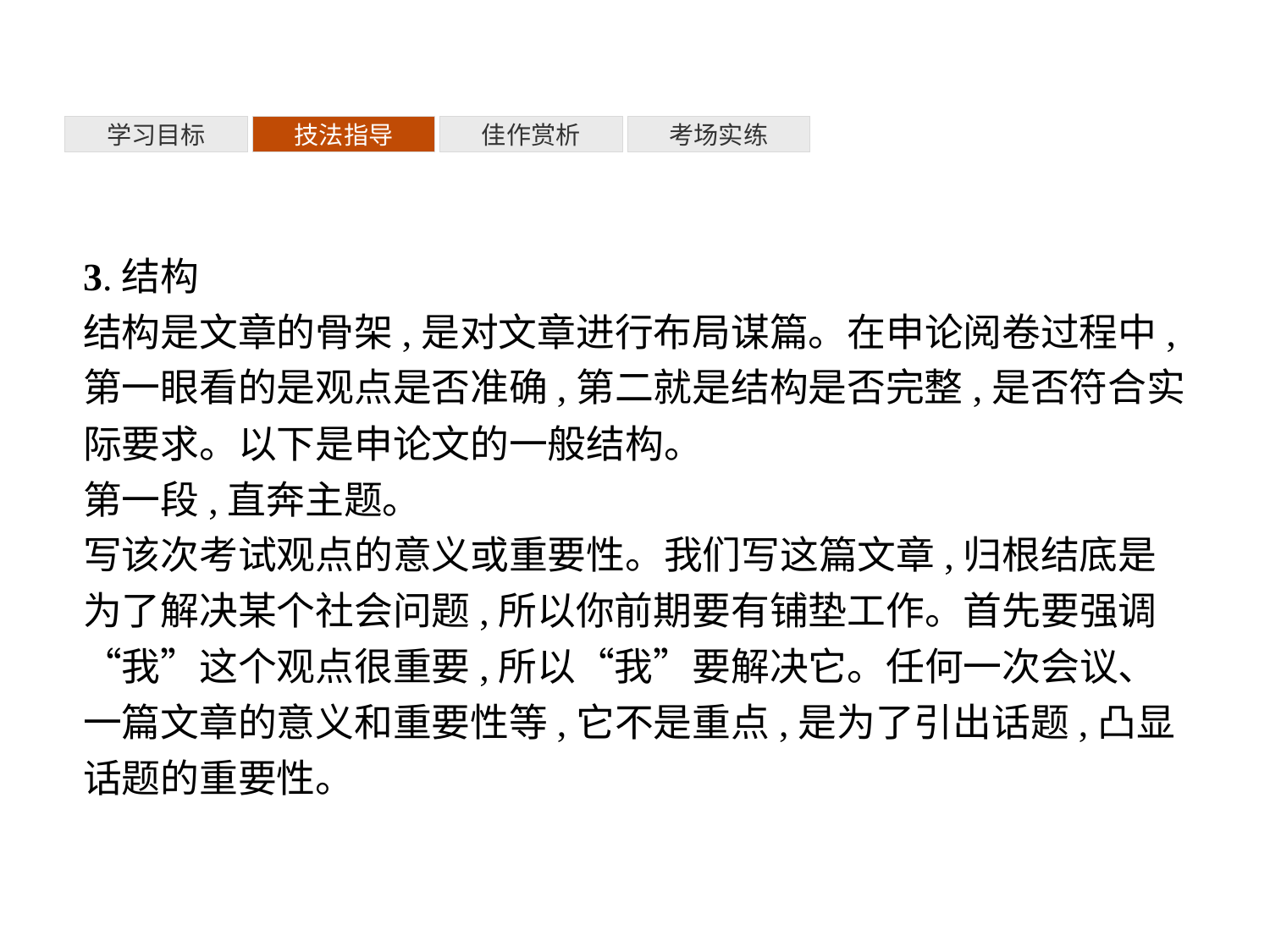

考场实练
学习目标
技法指导
佳作赏析
3.结构
结构是文章的骨架,是对文章进行布局谋篇。在申论阅卷过程中,第一眼看的是观点是否准确,第二就是结构是否完整,是否符合实际要求。以下是申论文的一般结构。
第一段,直奔主题。
写该次考试观点的意义或重要性。我们写这篇文章,归根结底是为了解决某个社会问题,所以你前期要有铺垫工作。首先要强调“我”这个观点很重要,所以“我”要解决它。任何一次会议、一篇文章的意义和重要性等,它不是重点,是为了引出话题,凸显话题的重要性。